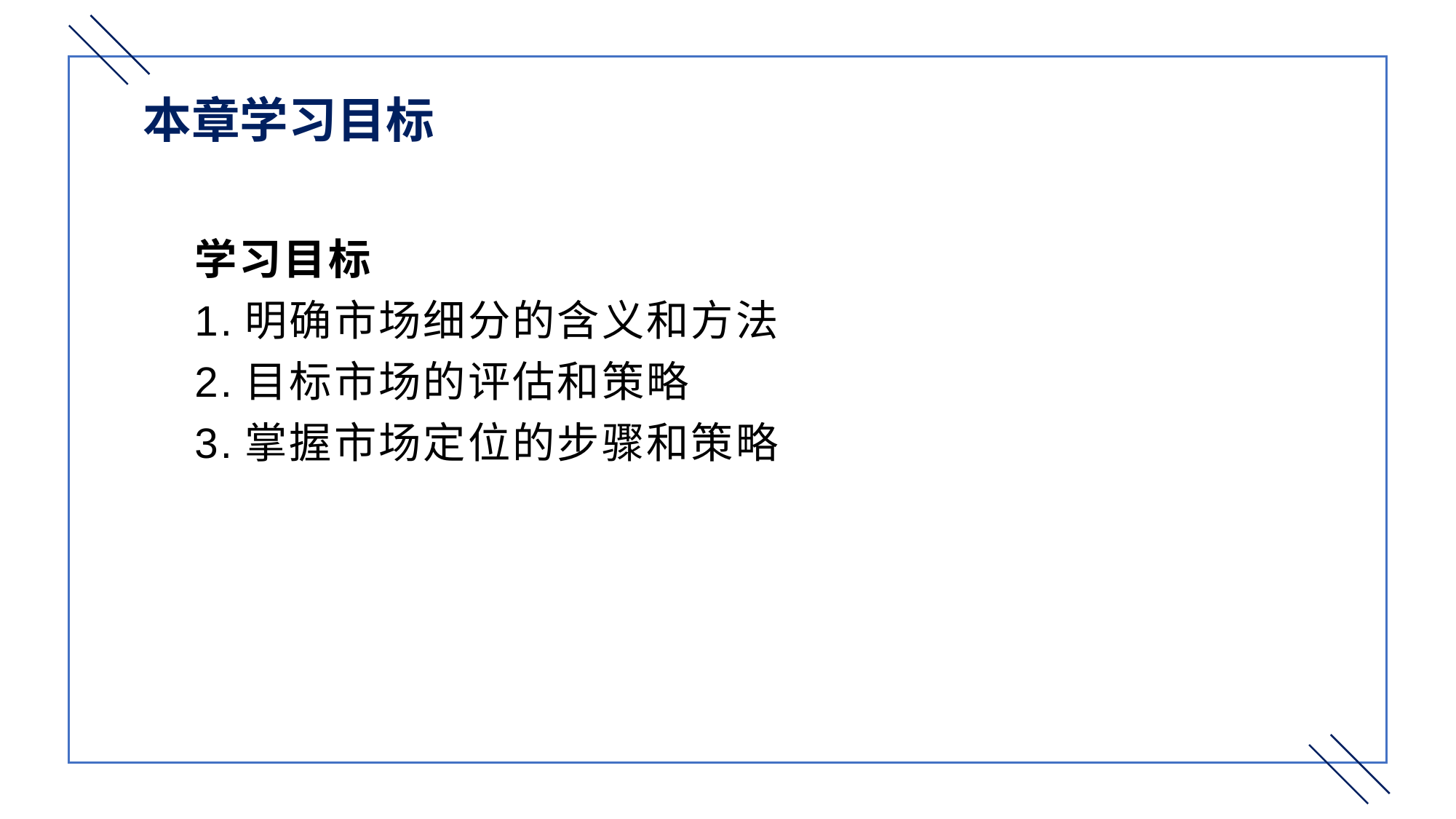

本章学习目标
学习目标
1.明确市场细分的含义和方法
2.目标市场的评估和策略
3.掌握市场定位的步骤和策略